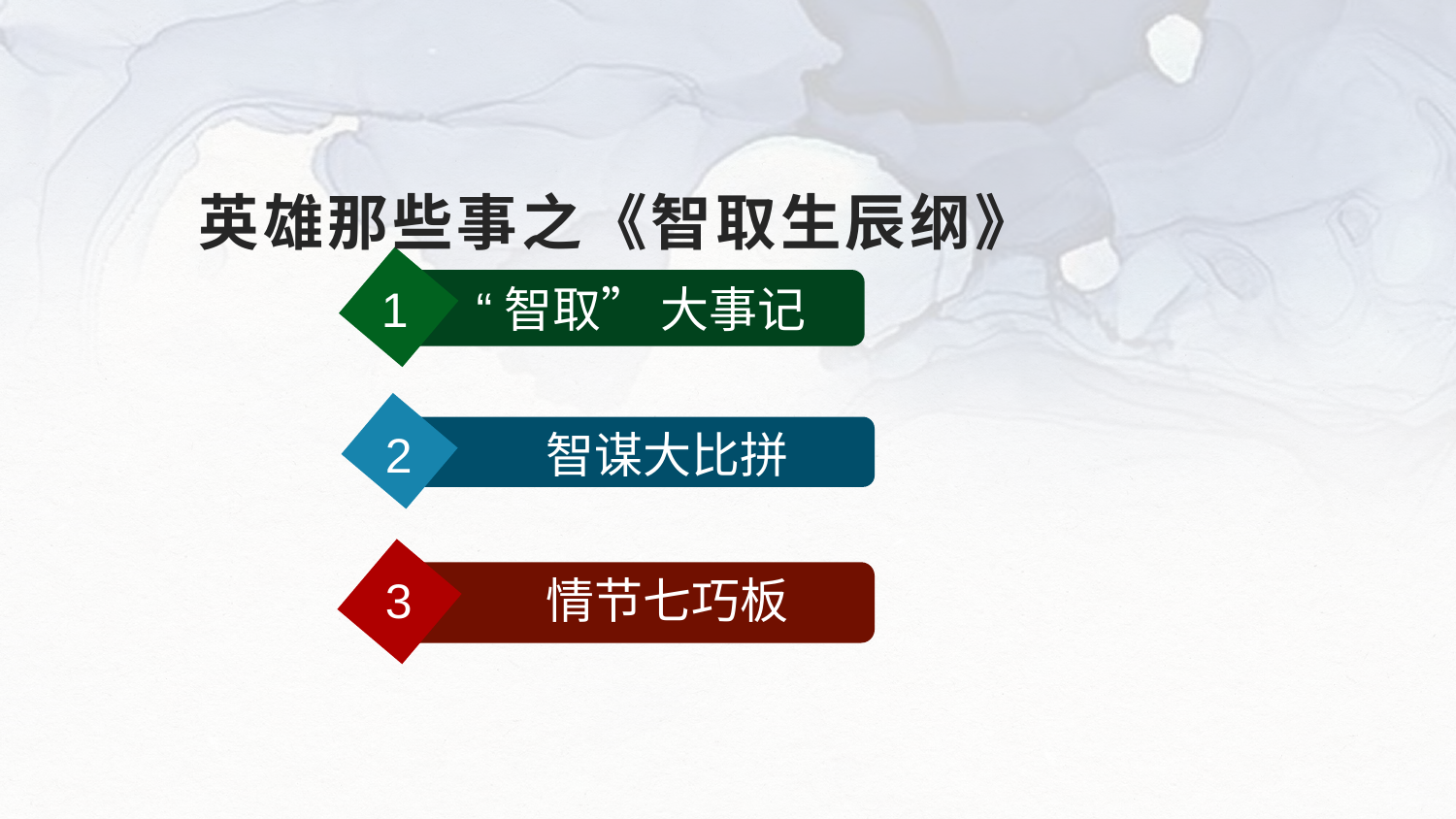

# 英雄那些事之《智取生辰纲》

1     “智取” 大事记

2         智谋大比拼

3         情节七巧板